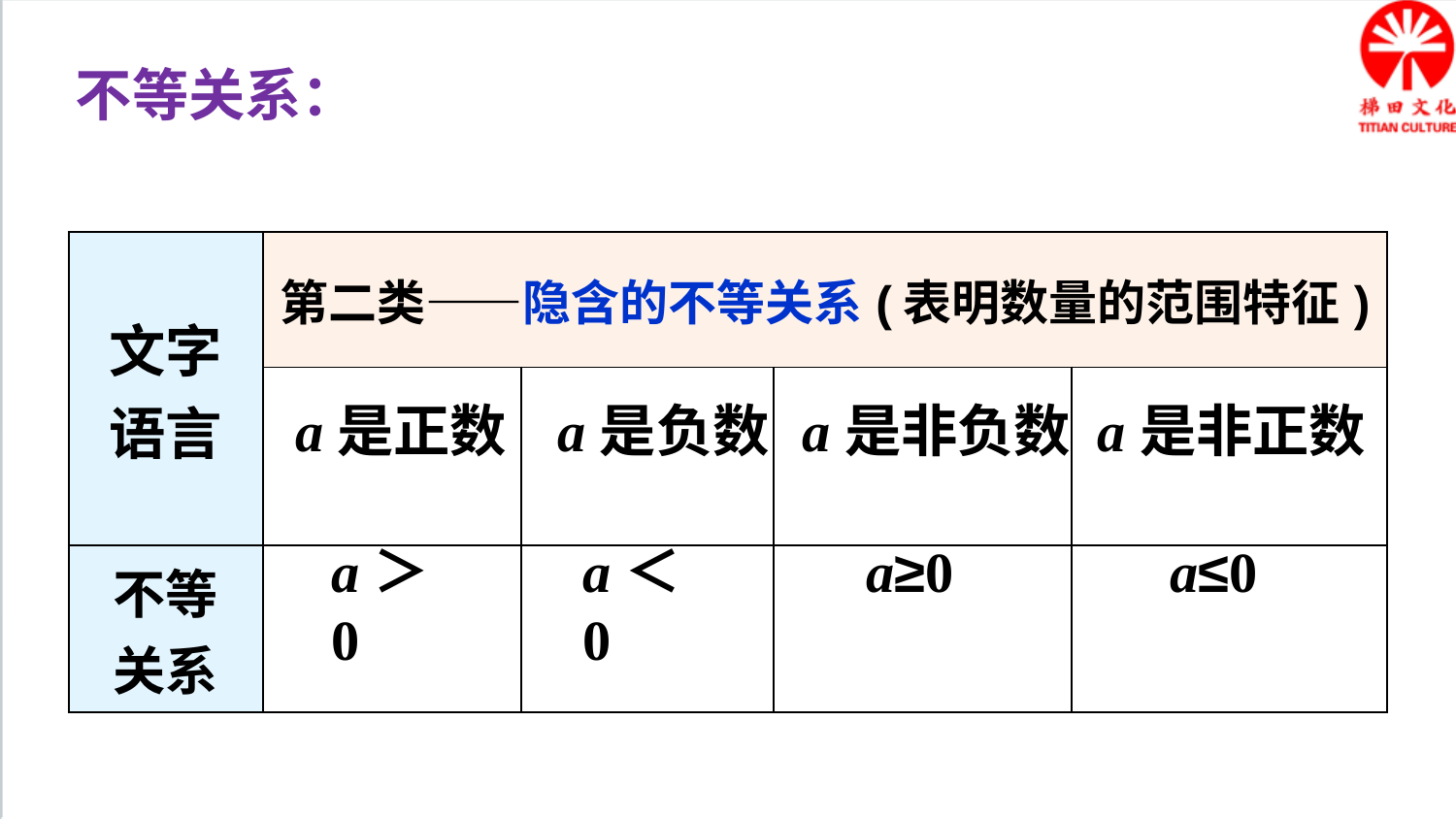

不等关系：
| 文字语言 | 第二类——隐含的不等关系(表明数量的范围特征) |  |  |  |
| --- | --- | --- | --- | --- |
|  |  |  |  |  |
| 不等 关系 |  |  |  |  |
a是正数
a是负数
a是非负数
a是非正数
a＞0
a＜0
a≥0
a≤0